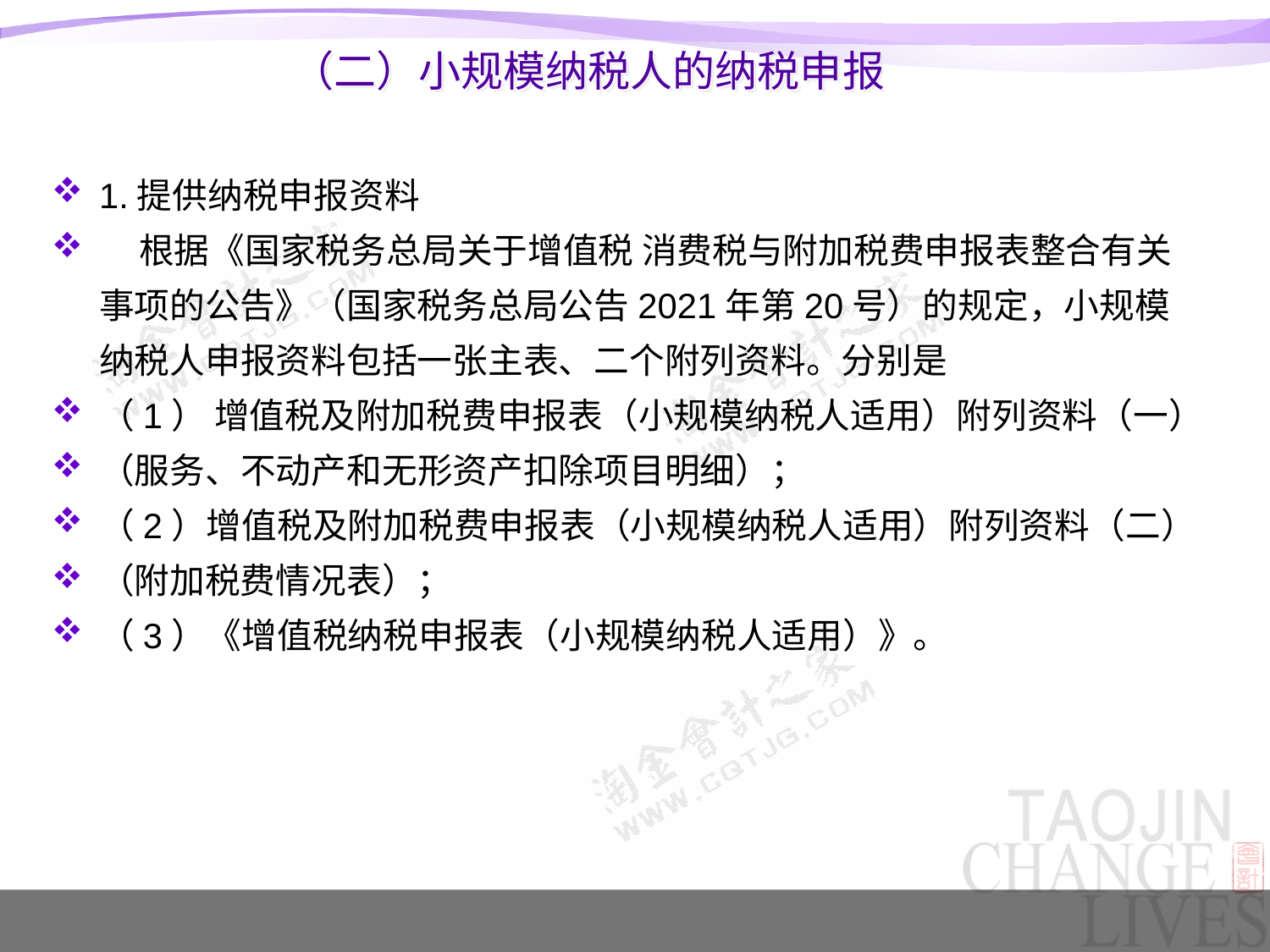

# （二）小规模纳税人的纳税申报
1.提供纳税申报资料
    根据《国家税务总局关于增值税 消费税与附加税费申报表整合有关事项的公告》（国家税务总局公告2021年第20号）的规定，小规模纳税人申报资料包括一张主表、二个附列资料。分别是
（1） 增值税及附加税费申报表（小规模纳税人适用）附列资料（一）
（服务、不动产和无形资产扣除项目明细）；
（2）增值税及附加税费申报表（小规模纳税人适用）附列资料（二）
（附加税费情况表）；
（3）《增值税纳税申报表（小规模纳税人适用）》。